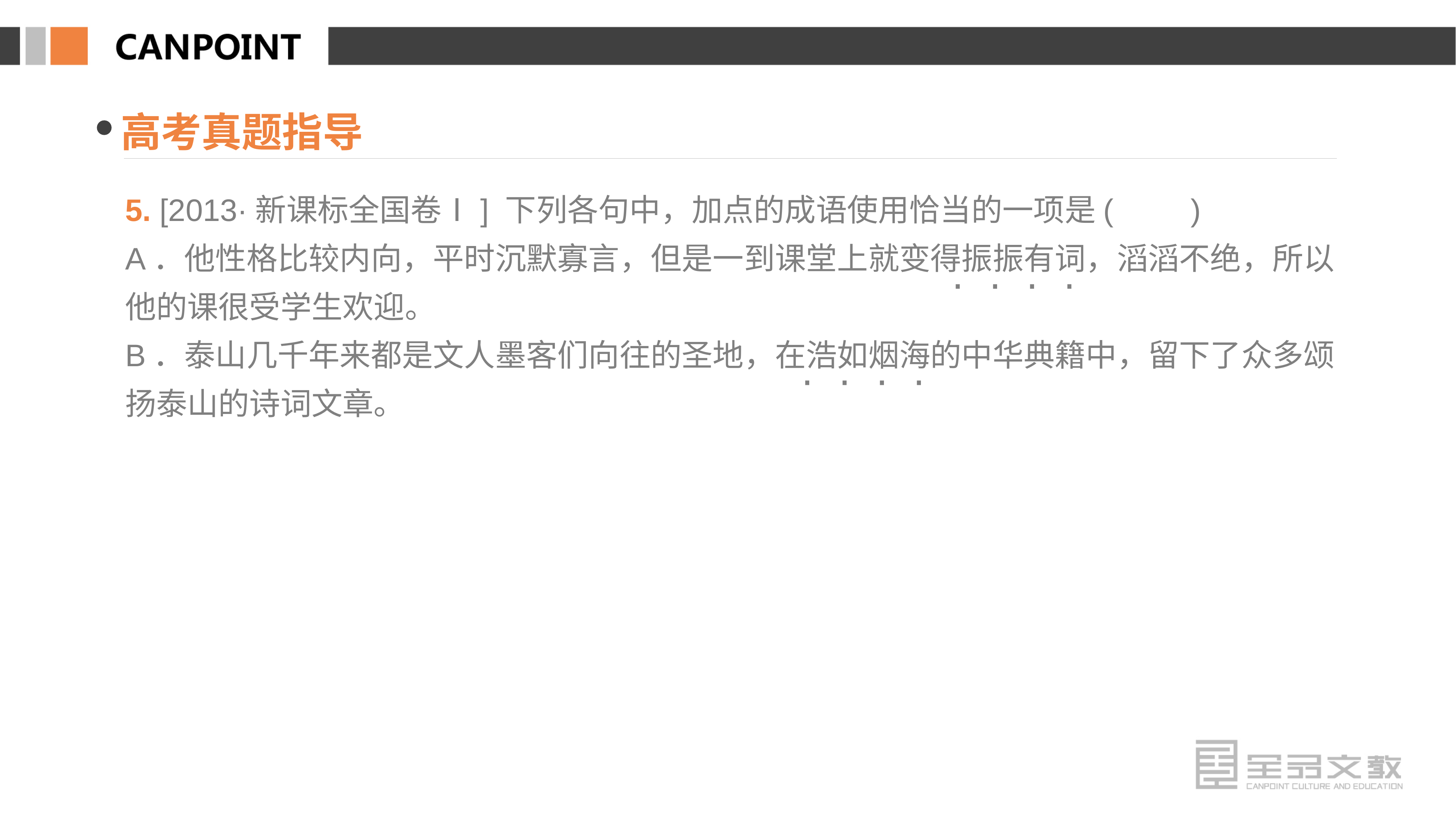

高考真题指导

5. [2013·新课标全国卷Ⅰ] 下列各句中，加点的成语使用恰当的一项是(　　)
A．他性格比较内向，平时沉默寡言，但是一到课堂上就变得振振有词，滔滔不绝，所以他的课很受学生欢迎。
B．泰山几千年来都是文人墨客们向往的圣地，在浩如烟海的中华典籍中，留下了众多颂扬泰山的诗词文章。
·  ·  ·  ·
·  ·  ·  ·